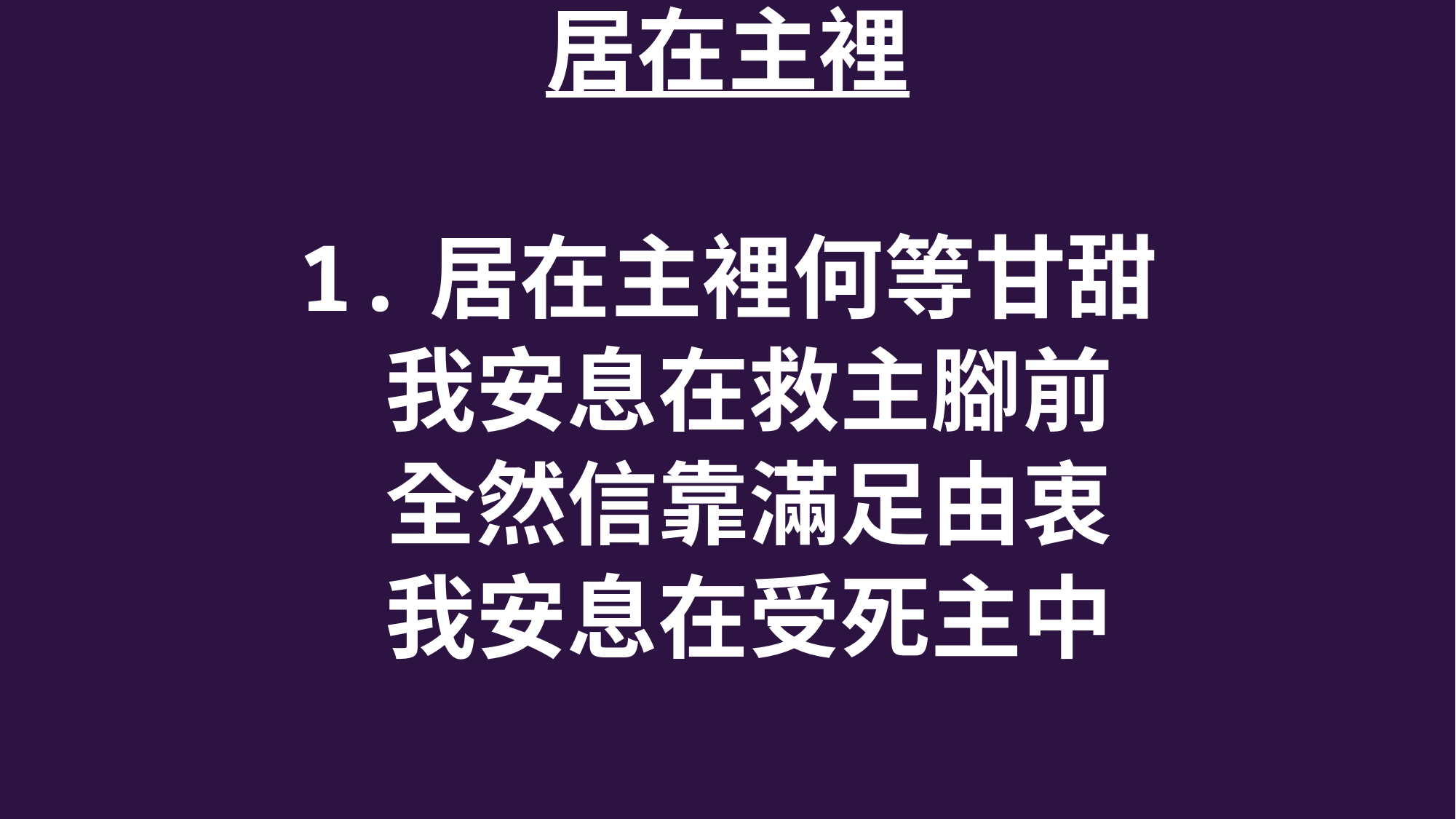

居在主裡

1.居在主裡何等甘甜
 我安息在救主腳前
 全然信靠滿足由衷
 我安息在受死主中